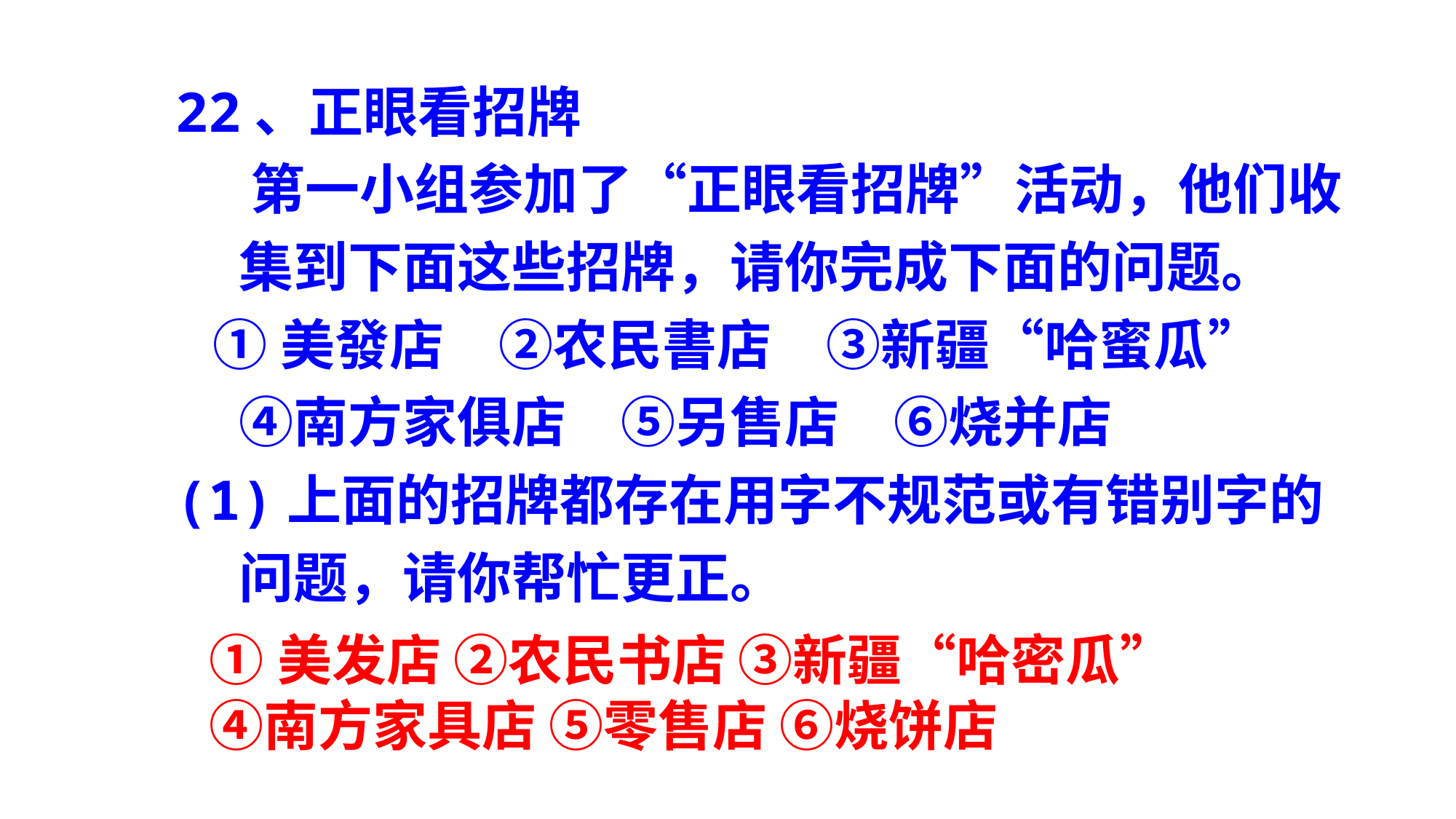

22、正眼看招牌
     第一小组参加了“正眼看招牌”活动，他们收集到下面这些招牌，请你完成下面的问题。
   ①美發店　②农民書店　③新疆“哈蜜瓜”　④南方家俱店　⑤另售店　⑥烧并店
(1)上面的招牌都存在用字不规范或有错别字的问题，请你帮忙更正。
①美发店 ②农民书店 ③新疆“哈密瓜” ④南方家具店 ⑤零售店 ⑥烧饼店